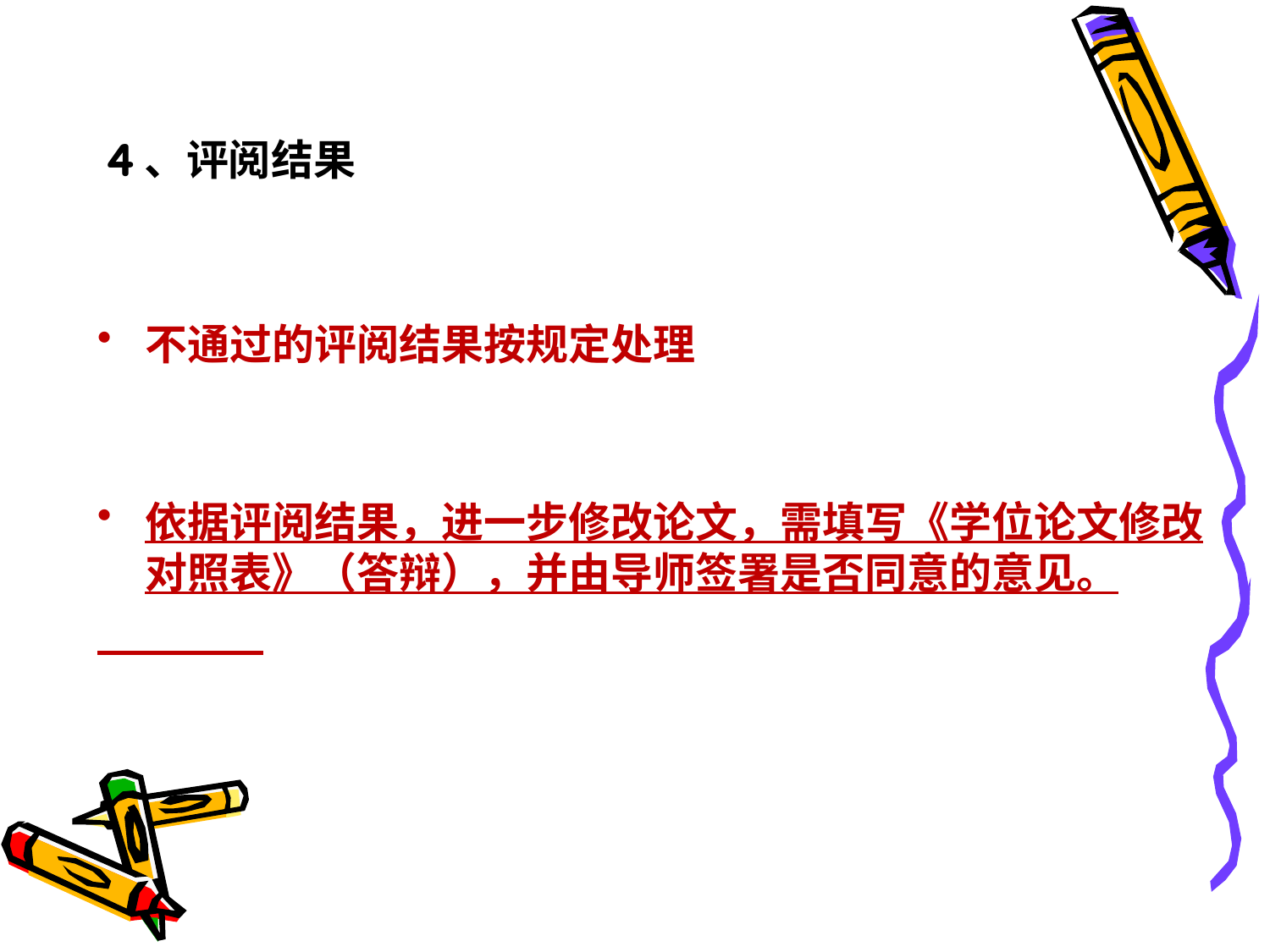

# 4、评阅结果

不通过的评阅结果按规定处理

依据评阅结果，进一步修改论文，需填写《学位论文修改对照表》（答辩），并由导师签署是否同意的意见。